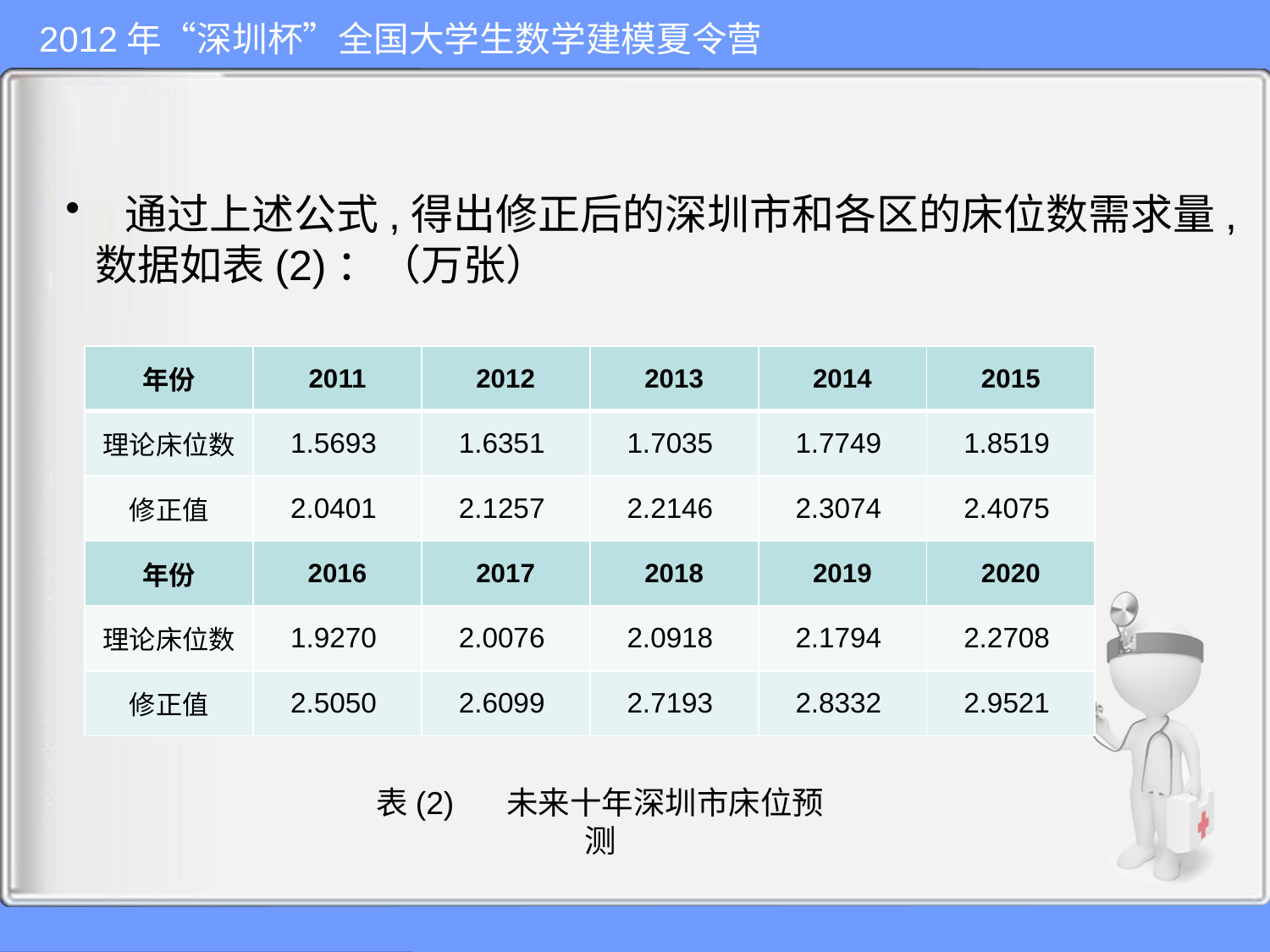

# 通过上述公式,得出修正后的深圳市和各区的床位数需求量,数据如表(2)：（万张）
| 年份 | 2011 | 2012 | 2013 | 2014 | 2015 |
| --- | --- | --- | --- | --- | --- |
| 理论床位数 | 1.5693 | 1.6351 | 1.7035 | 1.7749 | 1.8519 |
| 修正值 | 2.0401 | 2.1257 | 2.2146 | 2.3074 | 2.4075 |
| 年份 | 2016 | 2017 | 2018 | 2019 | 2020 |
| 理论床位数 | 1.9270 | 2.0076 | 2.0918 | 2.1794 | 2.2708 |
| 修正值 | 2.5050 | 2.6099 | 2.7193 | 2.8332 | 2.9521 |
表(2)     未来十年深圳市床位预测